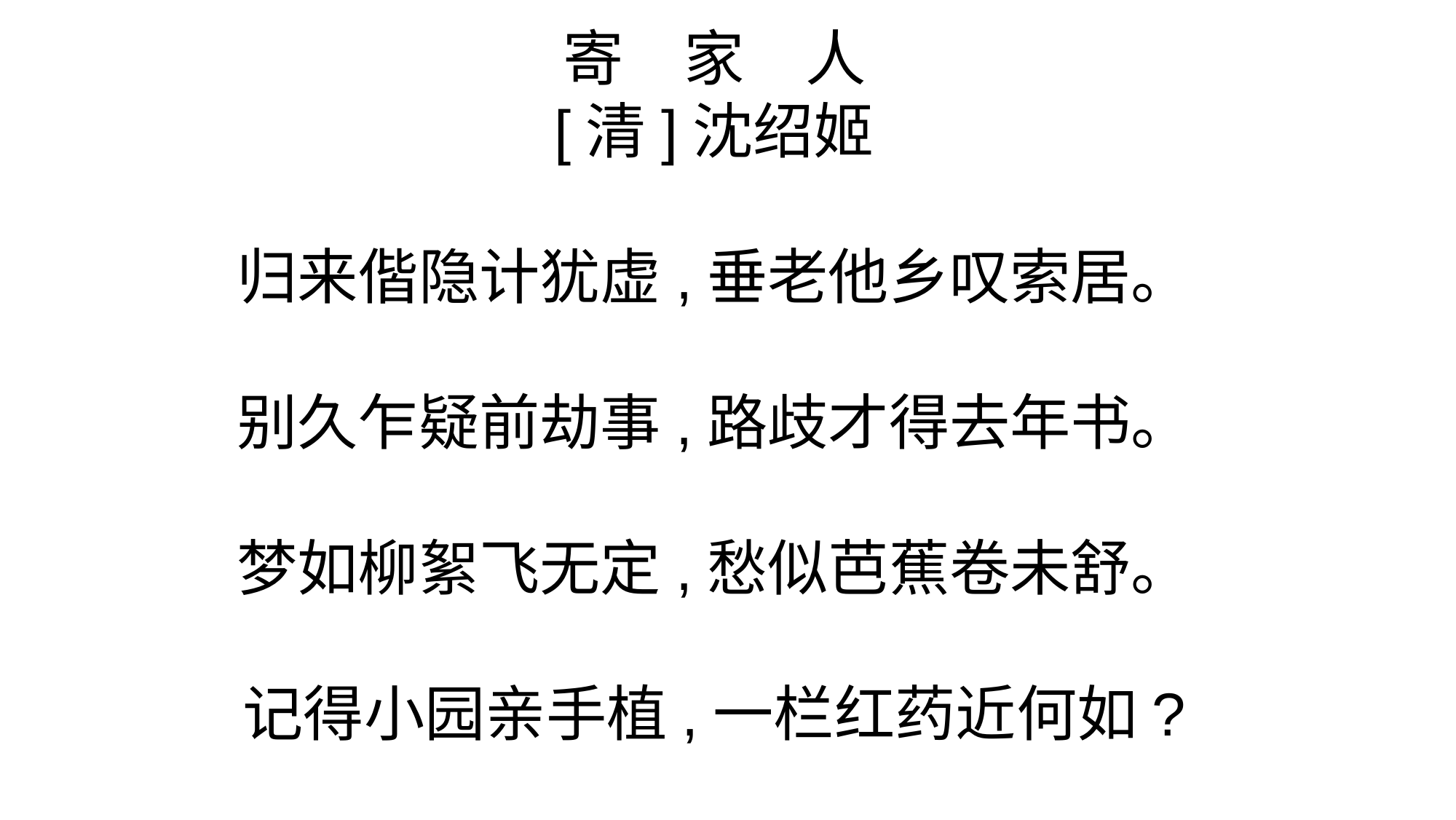

寄　家　人
[清]沈绍姬

归来偕隐计犹虚,垂老他乡叹索居。

别久乍疑前劫事,路歧才得去年书。

梦如柳絮飞无定,愁似芭蕉卷未舒。

记得小园亲手植,一栏红药近何如?